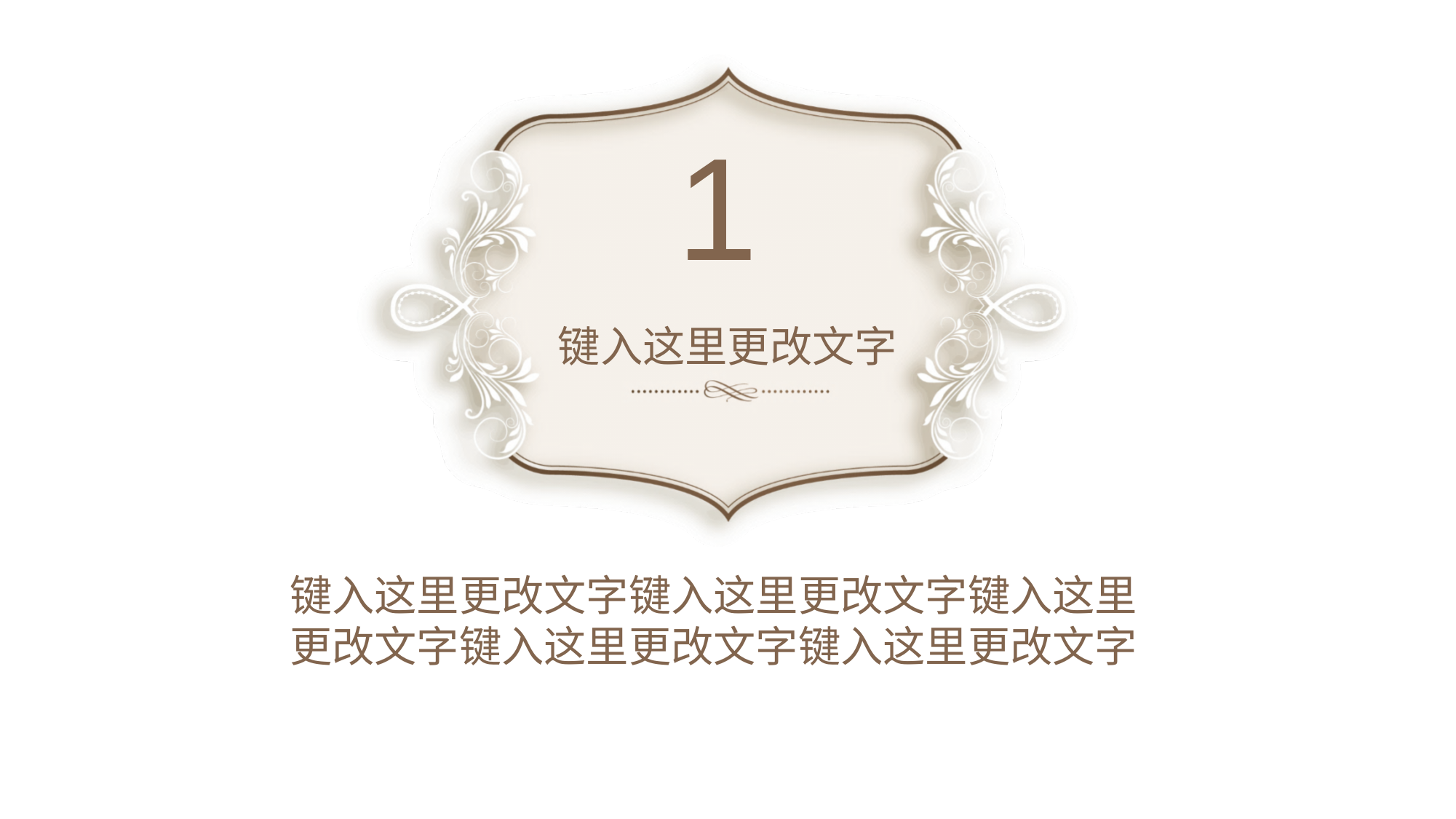

键入这里更改文字
键入这里更改文字键入这里更改文字键入这里更改文字键入这里更改文字键入这里更改文字